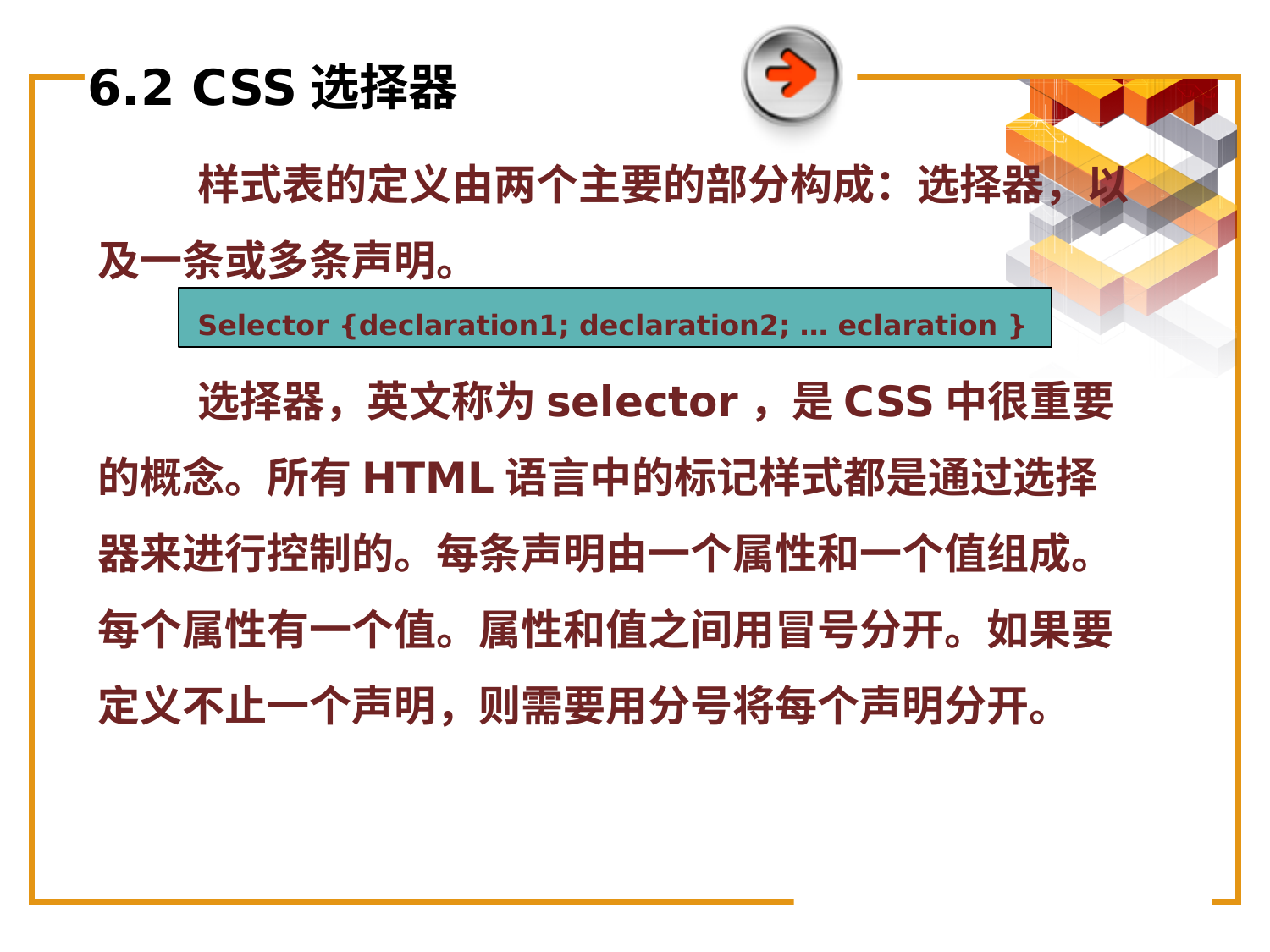

# 6.2 CSS选择器
样式表的定义由两个主要的部分构成：选择器，以及一条或多条声明。
Selector {declaration1; declaration2; … eclaration }
选择器，英文称为selector，是CSS中很重要的概念。所有HTML语言中的标记样式都是通过选择器来进行控制的。每条声明由一个属性和一个值组成。每个属性有一个值。属性和值之间用冒号分开。如果要定义不止一个声明，则需要用分号将每个声明分开。